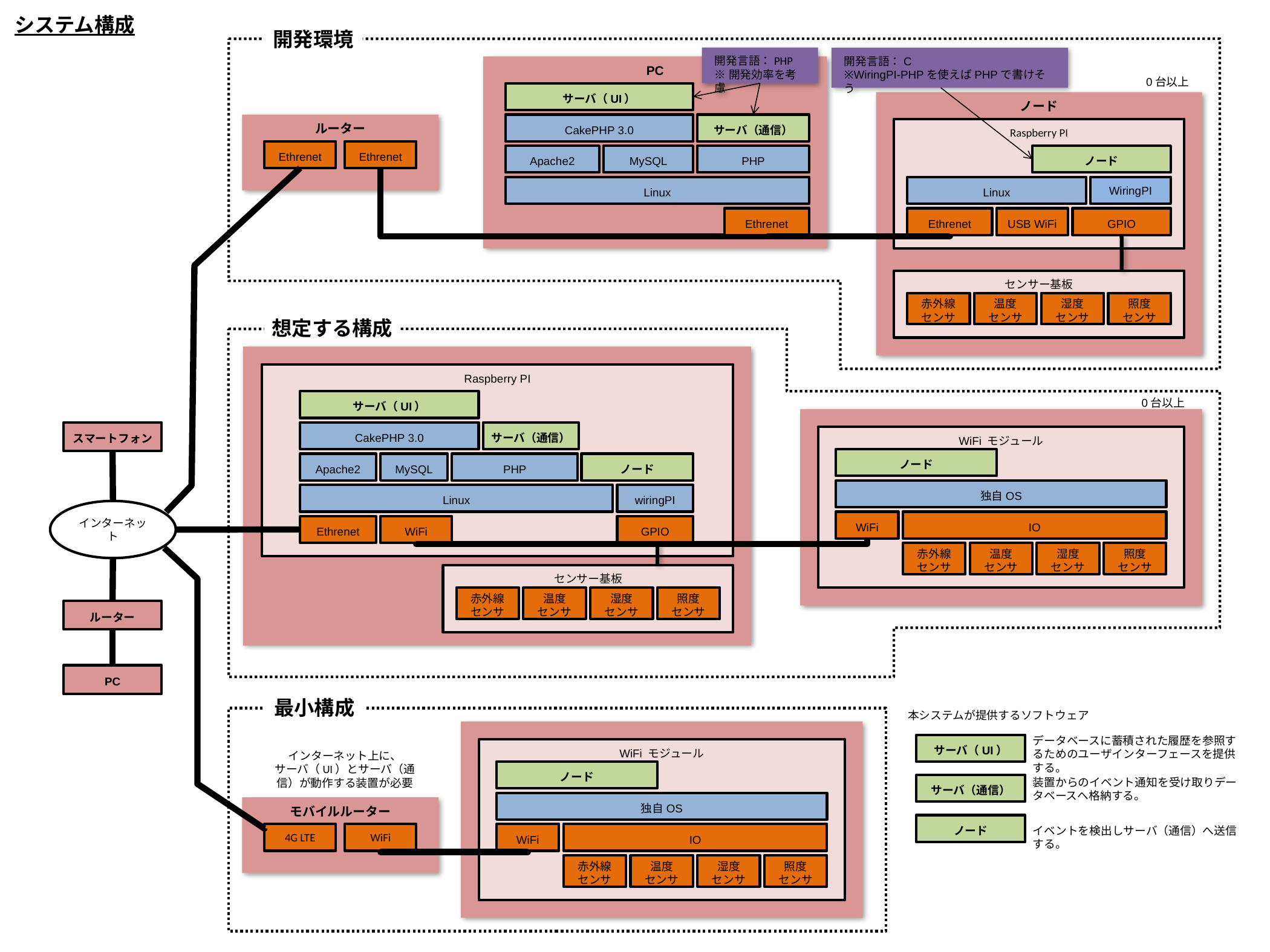

システム構成
開発環境

開発言語：PHP
※開発効率を考慮
開発言語：C
※WiringPI-PHPを使えばPHPで書けそう
PC
0台以上
サーバ（UI）
ノード
CakePHP 3.0
サーバ（通信）
ルーター
Raspberry PI
Ethrenet
Ethrenet
MySQL
Apache2
PHP
ノード

Linux
Linux
WiringPI
Ethrenet
Ethrenet
GPIO
USB WiFi
センサー基板
赤外線
センサ
温度
センサ
湿度
センサ
照度
センサ
想定する構成

Raspberry PI
サーバ（UI）
0台以上

スマートフォン
CakePHP 3.0
サーバ（通信）
WiFi モジュール
ノード
MySQL
ノード
Apache2
PHP
独自OS
Linux
wiringPI
インターネット
WiFi
IO
Ethrenet
WiFi
GPIO
赤外線
センサ
温度
センサ
湿度
センサ
照度
センサ

センサー基板
赤外線
センサ
温度
センサ
湿度
センサ
照度
センサ
ルーター
PC
最小構成
本システムが提供するソフトウェア

データベースに蓄積された履歴を参照するためのユーザインターフェースを提供する。
サーバ（UI）
WiFi モジュール
インターネット上に、
サーバ（UI）とサーバ（通信）が動作する装置が必要
ノード
サーバ（通信）
装置からのイベント通知を受け取りデータベースへ格納する。
独自OS
モバイルルーター
ノード
イベントを検出しサーバ（通信）へ送信する。
WiFi
WiFi
IO
4G LTE
赤外線
センサ
温度
センサ
湿度
センサ
照度
センサ